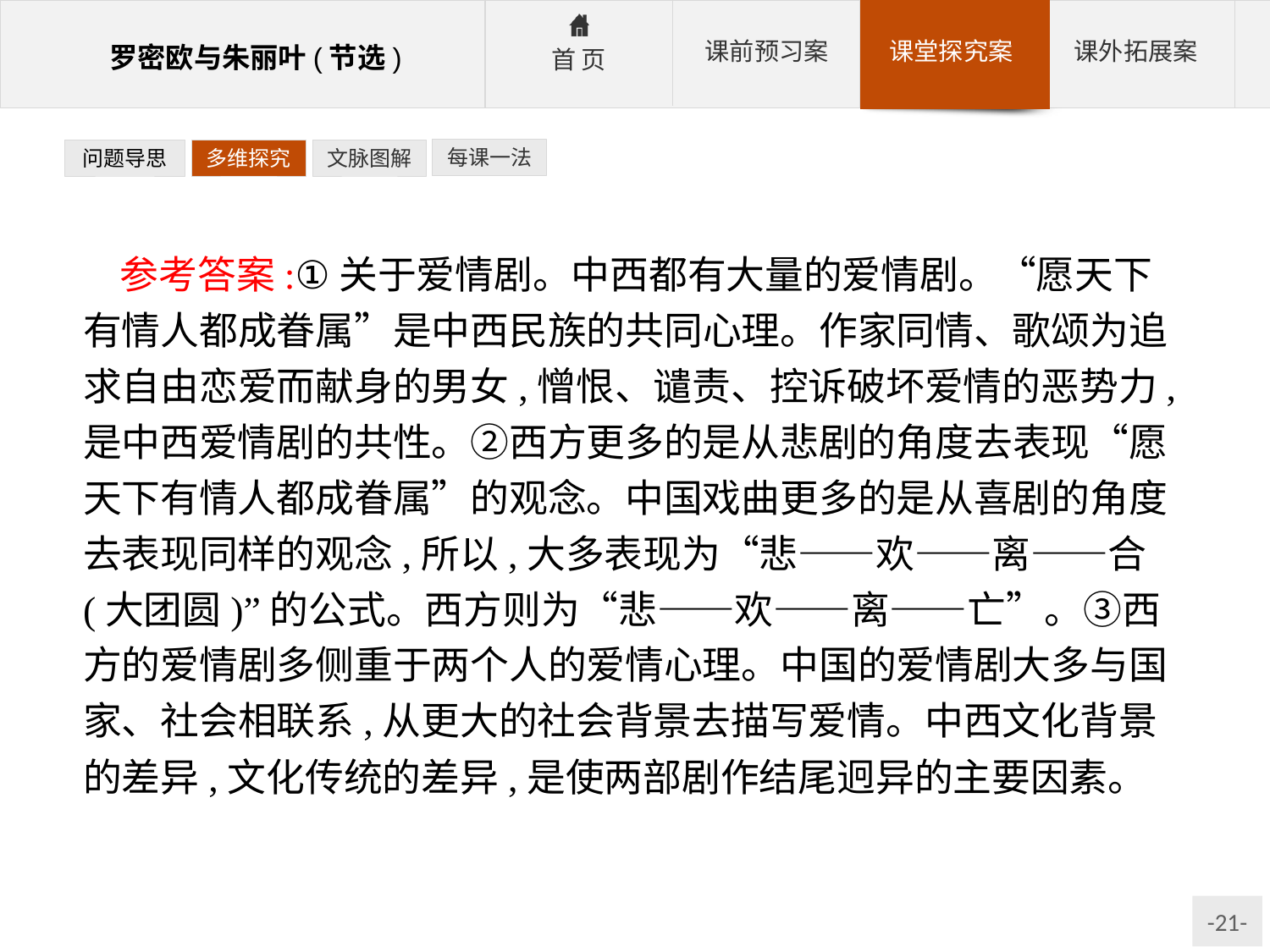

每课一法
问题导思
多维探究
文脉图解
参考答案:①关于爱情剧。中西都有大量的爱情剧。“愿天下有情人都成眷属”是中西民族的共同心理。作家同情、歌颂为追求自由恋爱而献身的男女,憎恨、谴责、控诉破坏爱情的恶势力,是中西爱情剧的共性。②西方更多的是从悲剧的角度去表现“愿天下有情人都成眷属”的观念。中国戏曲更多的是从喜剧的角度去表现同样的观念,所以,大多表现为“悲——欢——离——合(大团圆)”的公式。西方则为“悲——欢——离——亡”。③西方的爱情剧多侧重于两个人的爱情心理。中国的爱情剧大多与国家、社会相联系,从更大的社会背景去描写爱情。中西文化背景的差异,文化传统的差异,是使两部剧作结尾迥异的主要因素。